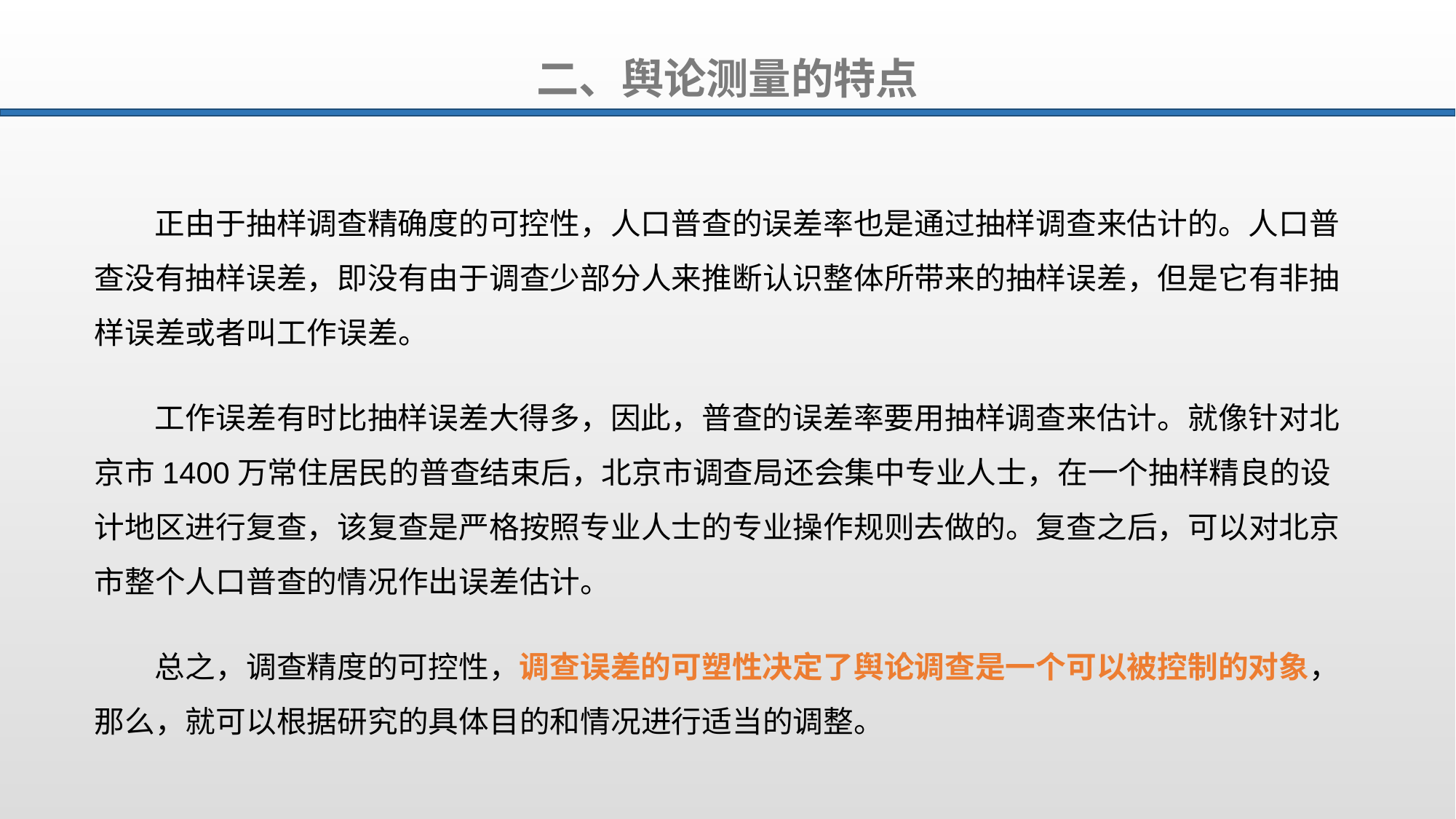

二、舆论测量的特点

正由于抽样调查精确度的可控性，人口普查的误差率也是通过抽样调查来估计的。人口普查没有抽样误差，即没有由于调查少部分人来推断认识整体所带来的抽样误差，但是它有非抽样误差或者叫工作误差。
工作误差有时比抽样误差大得多，因此，普查的误差率要用抽样调查来估计。就像针对北京市1400万常住居民的普查结束后，北京市调查局还会集中专业人士，在一个抽样精良的设计地区进行复查，该复查是严格按照专业人士的专业操作规则去做的。复查之后，可以对北京市整个人口普查的情况作出误差估计。
总之，调查精度的可控性，调查误差的可塑性决定了舆论调查是一个可以被控制的对象，那么，就可以根据研究的具体目的和情况进行适当的调整。